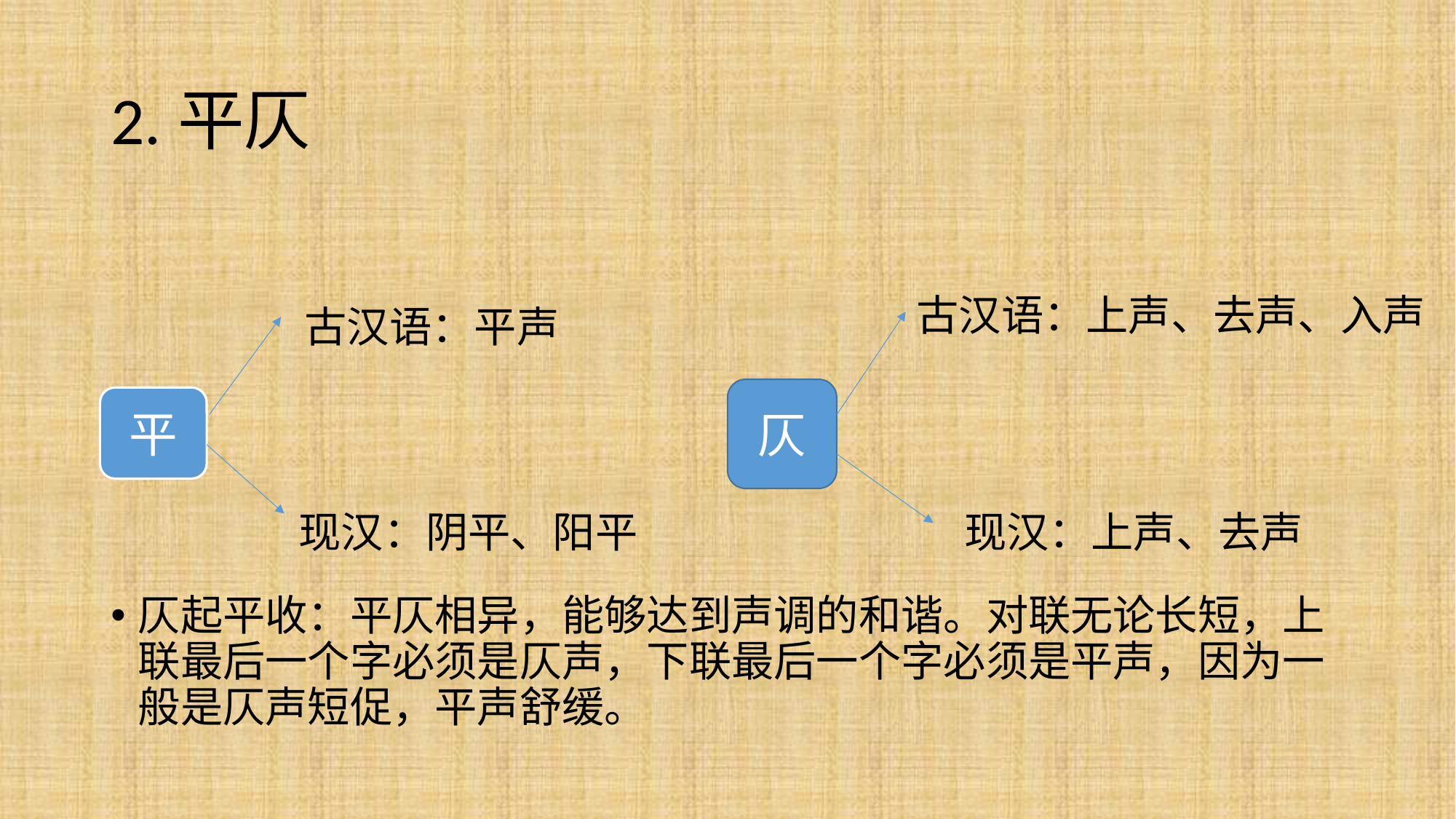

# 2.平仄

仄起平收：平仄相异，能够达到声调的和谐。对联无论长短，上联最后一个字必须是仄声，下联最后一个字必须是平声，因为一般是仄声短促，平声舒缓。
古汉语：上声、去声、入声
古汉语：平声
仄
平
现汉：阴平、阳平
现汉：上声、去声